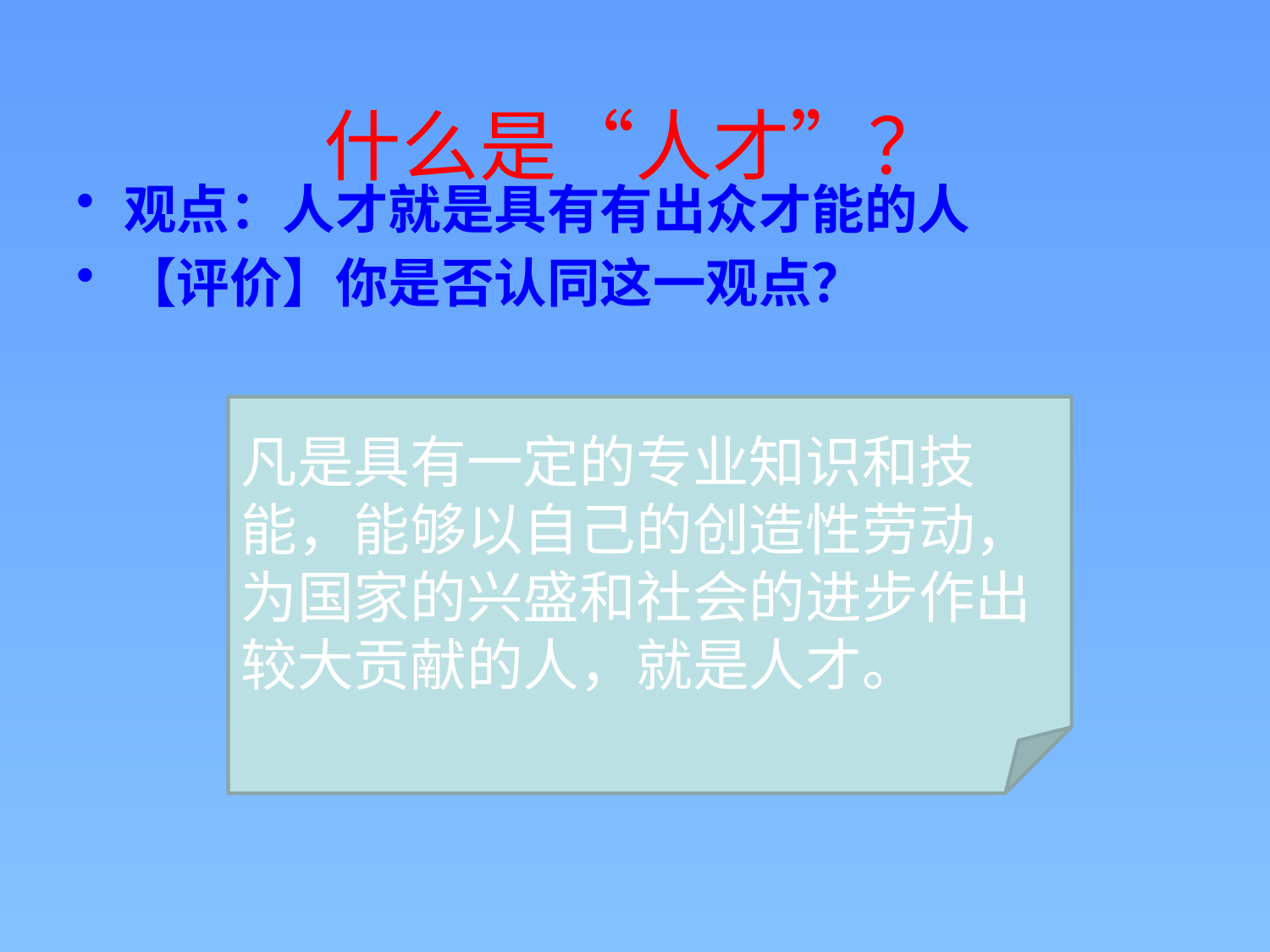

什么是“人才”？
观点：人才就是具有有出众才能的人
【评价】你是否认同这一观点？

凡是具有一定的专业知识和技能，能够以自己的创造性劳动，为国家的兴盛和社会的进步作出较大贡献的人，就是人才。